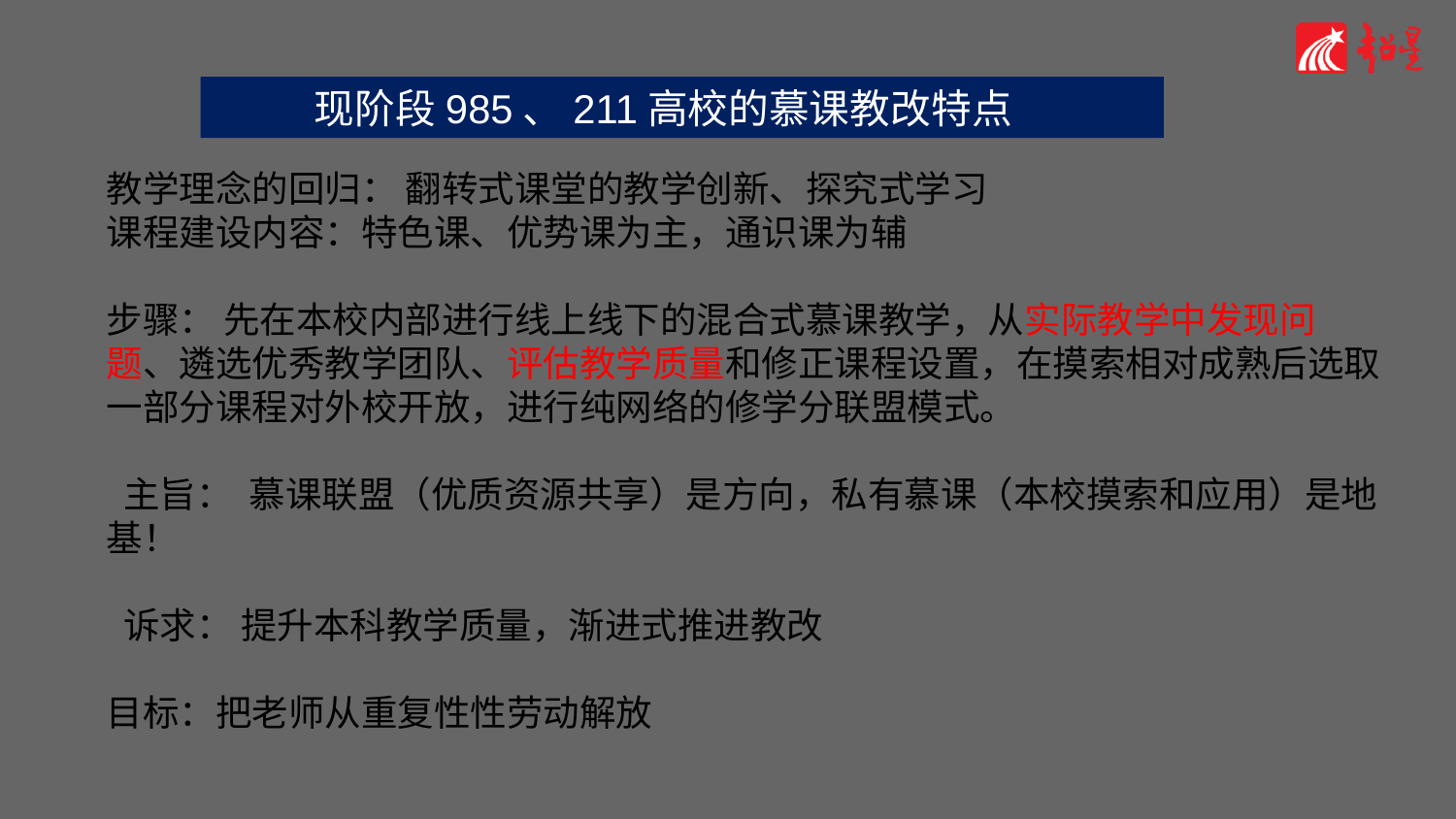

现阶段985、211高校的慕课教改特点
教学理念的回归： 翻转式课堂的教学创新、探究式学习
课程建设内容：特色课、优势课为主，通识课为辅

步骤： 先在本校内部进行线上线下的混合式慕课教学，从实际教学中发现问题、遴选优秀教学团队、评估教学质量和修正课程设置，在摸索相对成熟后选取一部分课程对外校开放，进行纯网络的修学分联盟模式。

 主旨：  慕课联盟（优质资源共享）是方向，私有慕课（本校摸索和应用）是地基！

 诉求： 提升本科教学质量，渐进式推进教改

目标：把老师从重复性性劳动解放